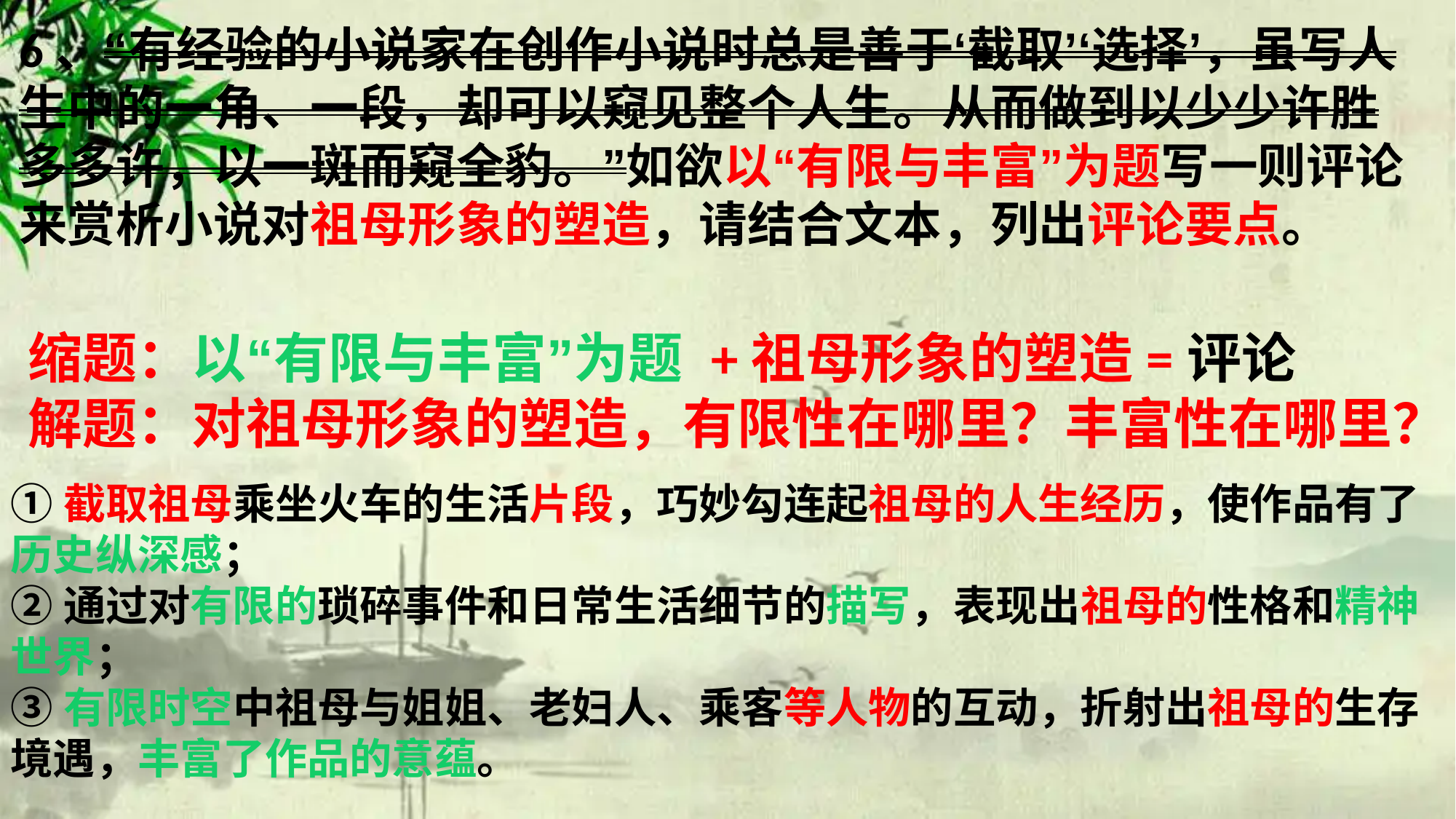

6、“有经验的小说家在创作小说时总是善于‘截取’‘选择’，虽写人生中的一角、一段，却可以窥见整个人生。从而做到以少少许胜多多许，以一斑而窥全豹。”如欲以“有限与丰富”为题写一则评论来赏析小说对祖母形象的塑造，请结合文本，列出评论要点。
缩题：以“有限与丰富”为题 +祖母形象的塑造=评论
解题：对祖母形象的塑造，有限性在哪里？丰富性在哪里？
①截取祖母乘坐火车的生活片段，巧妙勾连起祖母的人生经历，使作品有了历史纵深感；
②通过对有限的琐碎事件和日常生活细节的描写，表现出祖母的性格和精神世界；
③有限时空中祖母与姐姐、老妇人、乘客等人物的互动，折射出祖母的生存境遇，丰富了作品的意蕴。